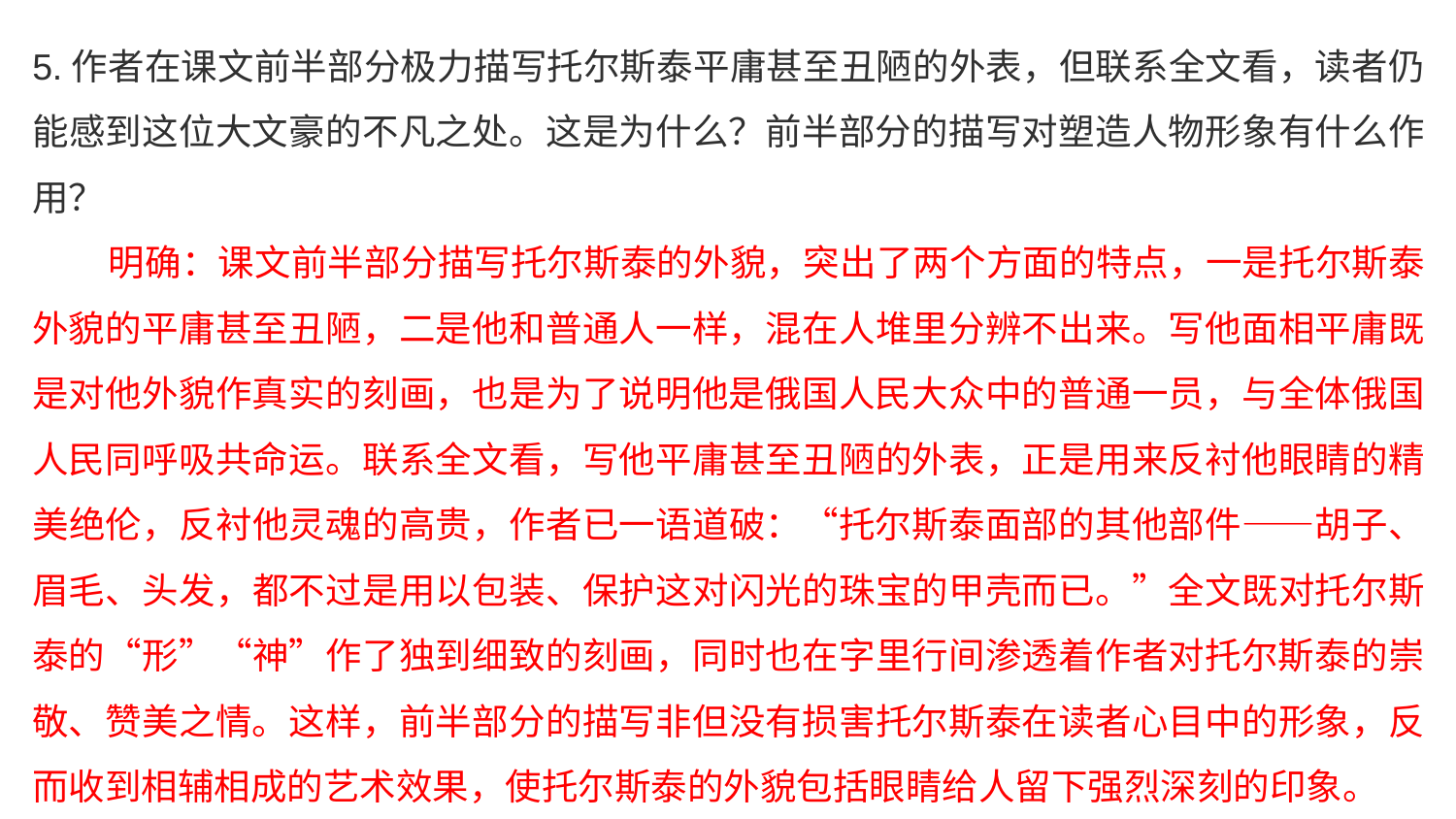

5.作者在课文前半部分极力描写托尔斯泰平庸甚至丑陋的外表，但联系全文看，读者仍能感到这位大文豪的不凡之处。这是为什么？前半部分的描写对塑造人物形象有什么作用？
        明确：课文前半部分描写托尔斯泰的外貌，突出了两个方面的特点，一是托尔斯泰外貌的平庸甚至丑陋，二是他和普通人一样，混在人堆里分辨不出来。写他面相平庸既是对他外貌作真实的刻画，也是为了说明他是俄国人民大众中的普通一员，与全体俄国人民同呼吸共命运。联系全文看，写他平庸甚至丑陋的外表，正是用来反衬他眼睛的精美绝伦，反衬他灵魂的高贵，作者已一语道破：“托尔斯泰面部的其他部件——胡子、眉毛、头发，都不过是用以包装、保护这对闪光的珠宝的甲壳而已。”全文既对托尔斯泰的“形”“神”作了独到细致的刻画，同时也在字里行间渗透着作者对托尔斯泰的崇敬、赞美之情。这样，前半部分的描写非但没有损害托尔斯泰在读者心目中的形象，反而收到相辅相成的艺术效果，使托尔斯泰的外貌包括眼睛给人留下强烈深刻的印象。